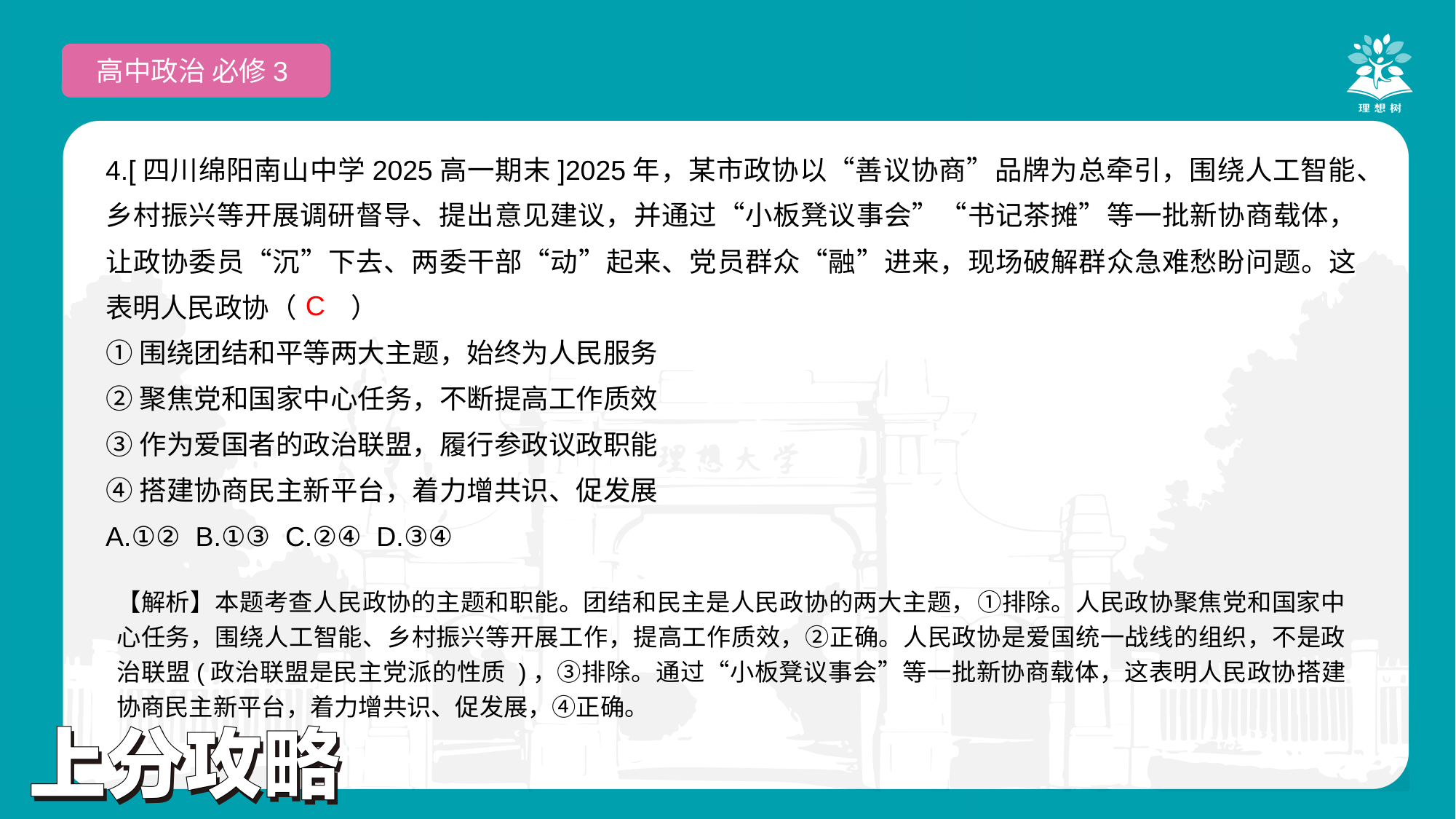

高中政治 必修3
4.[四川绵阳南山中学2025高一期末]2025年，某市政协以“善议协商”品牌为总牵引，围绕人工智能、乡村振兴等开展调研督导、提出意见建议，并通过“小板凳议事会”“书记茶摊”等一批新协商载体，让政协委员“沉”下去、两委干部“动”起来、党员群众“融”进来，现场破解群众急难愁盼问题。这表明人民政协（　　）
①围绕团结和平等两大主题，始终为人民服务
②聚焦党和国家中心任务，不断提高工作质效
③作为爱国者的政治联盟，履行参政议政职能
④搭建协商民主新平台，着力增共识、促发展
A.①②  B.①③  C.②④  D.③④
 C
【解析】本题考查人民政协的主题和职能。团结和民主是人民政协的两大主题，①排除。人民政协聚焦党和国家中心任务，围绕人工智能、乡村振兴等开展工作，提高工作质效，②正确。人民政协是爱国统一战线的组织，不是政治联盟(政治联盟是民主党派的性质 )，③排除。通过“小板凳议事会”等一批新协商载体，这表明人民政协搭建协商民主新平台，着力增共识、促发展，④正确。